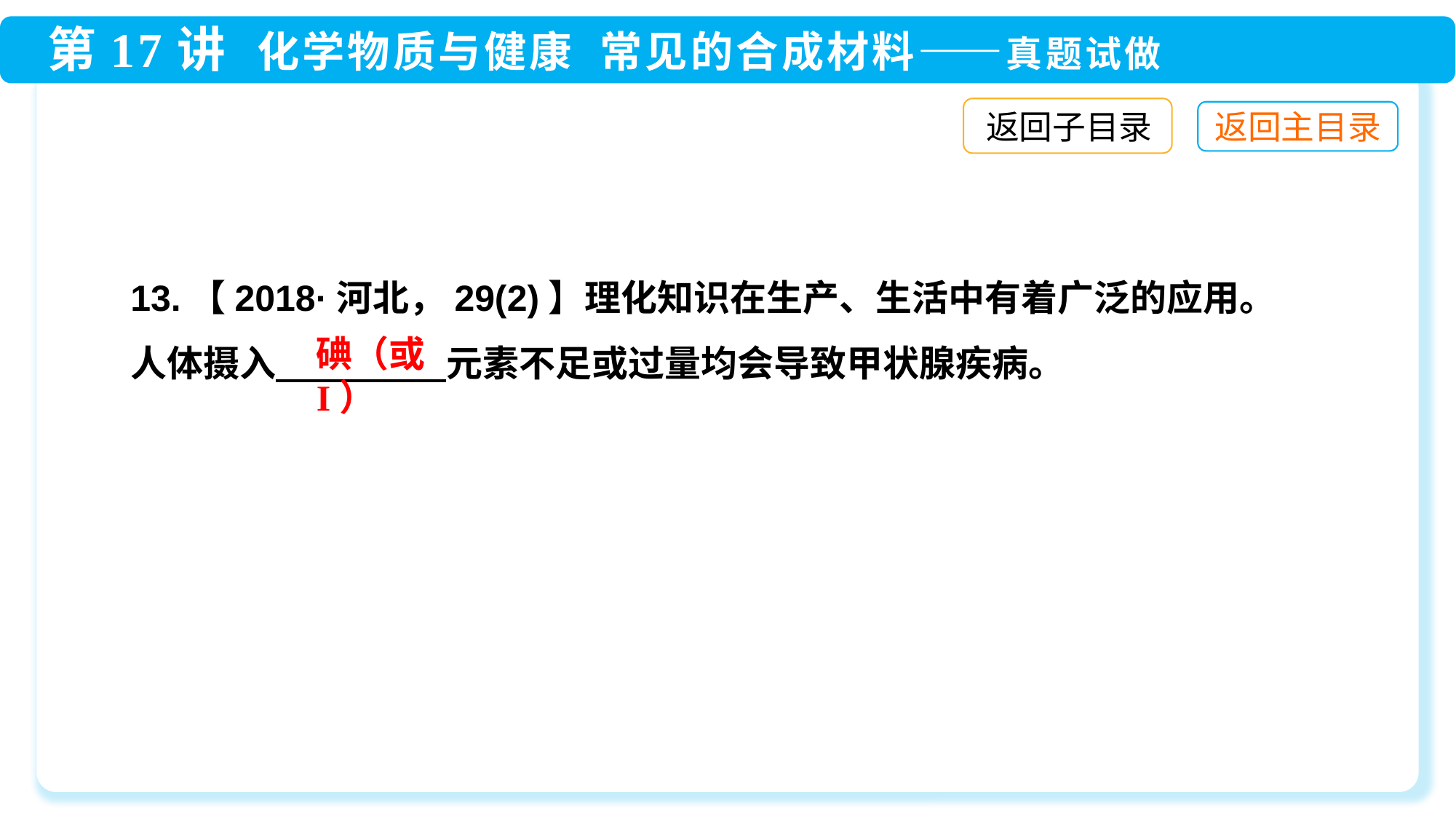

返回子目录

13.【2018·河北，29(2)】理化知识在生产、生活中有着广泛的应用。
人体摄入　　　　   元素不足或过量均会导致甲状腺疾病。
碘（或I）